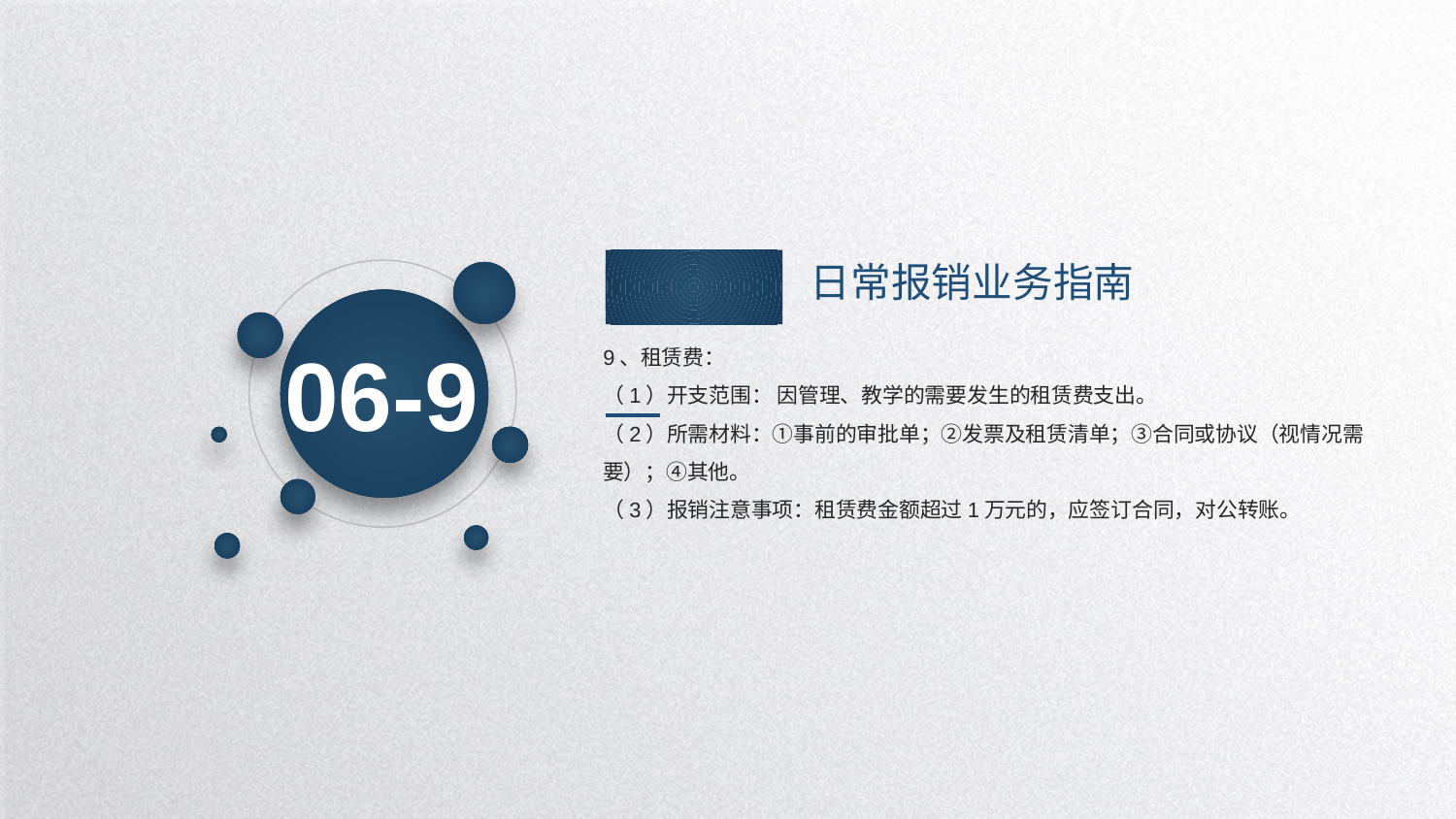

日常报销业务指南

06-9

9、租赁费：
（1）开支范围： 因管理、教学的需要发生的租赁费支出。
（2）所需材料：①事前的审批单；②发票及租赁清单；③合同或协议（视情况需要）；④其他。
（3）报销注意事项：租赁费金额超过1万元的，应签订合同，对公转账。